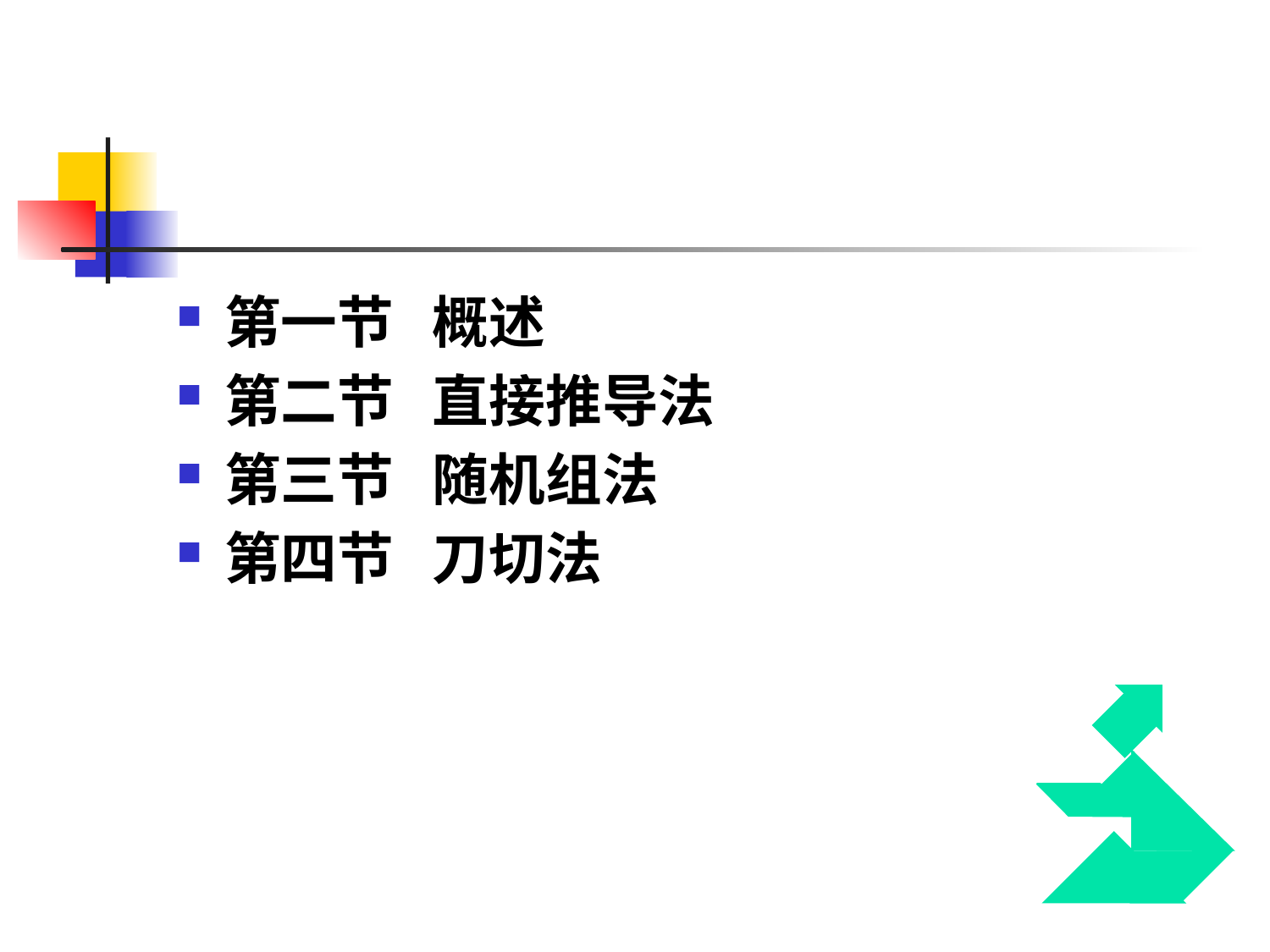

第一节   概述
第二节   直接推导法
第三节   随机组法
第四节   刀切法